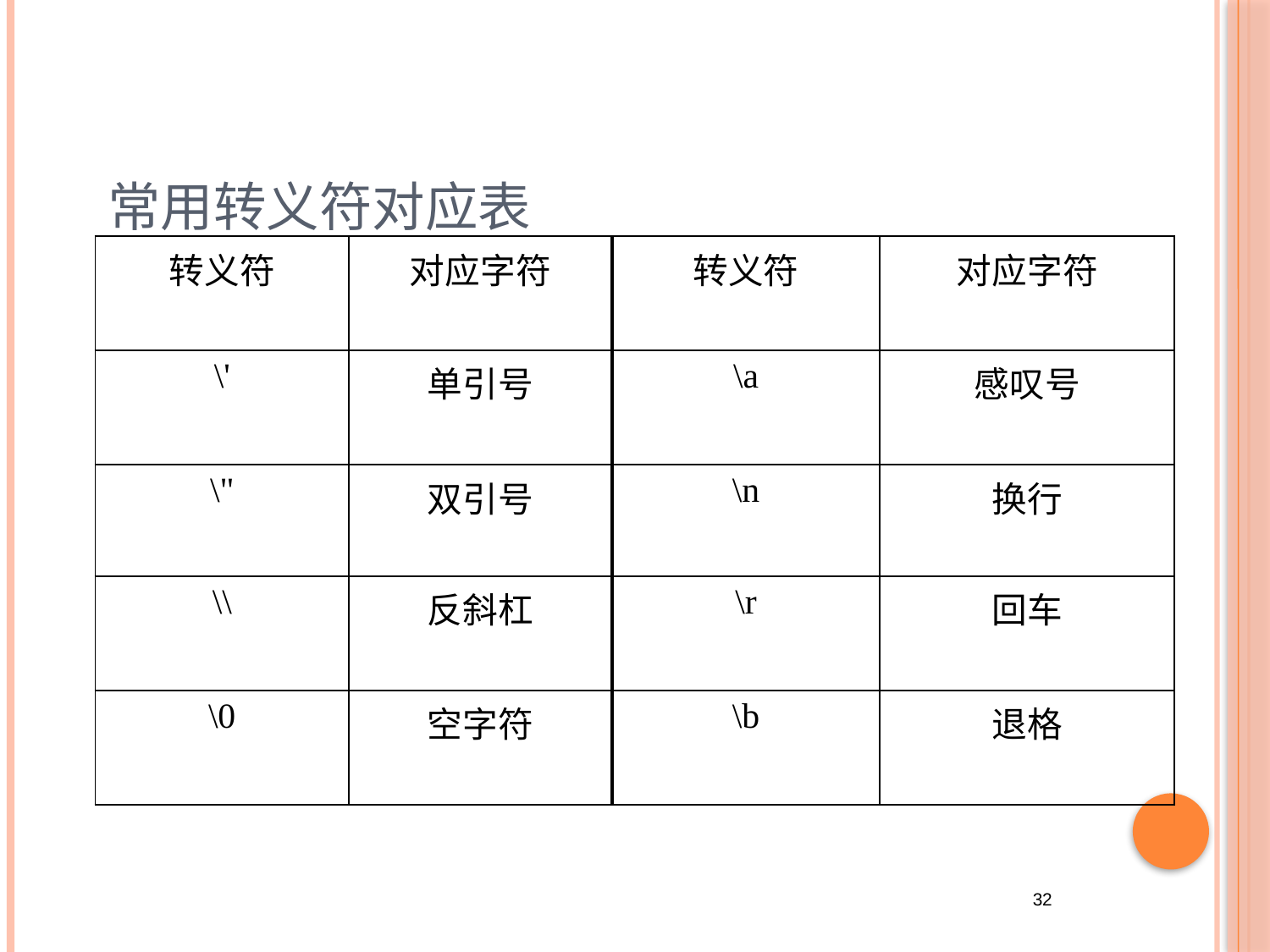

# 常用转义符对应表
| 转义符 | 对应字符 | 转义符 | 对应字符 |
| --- | --- | --- | --- |
| \' | 单引号 | \a | 感叹号 |
| \" | 双引号 | \n | 换行 |
| \\ | 反斜杠 | \r | 回车 |
| \0 | 空字符 | \b | 退格 |
32